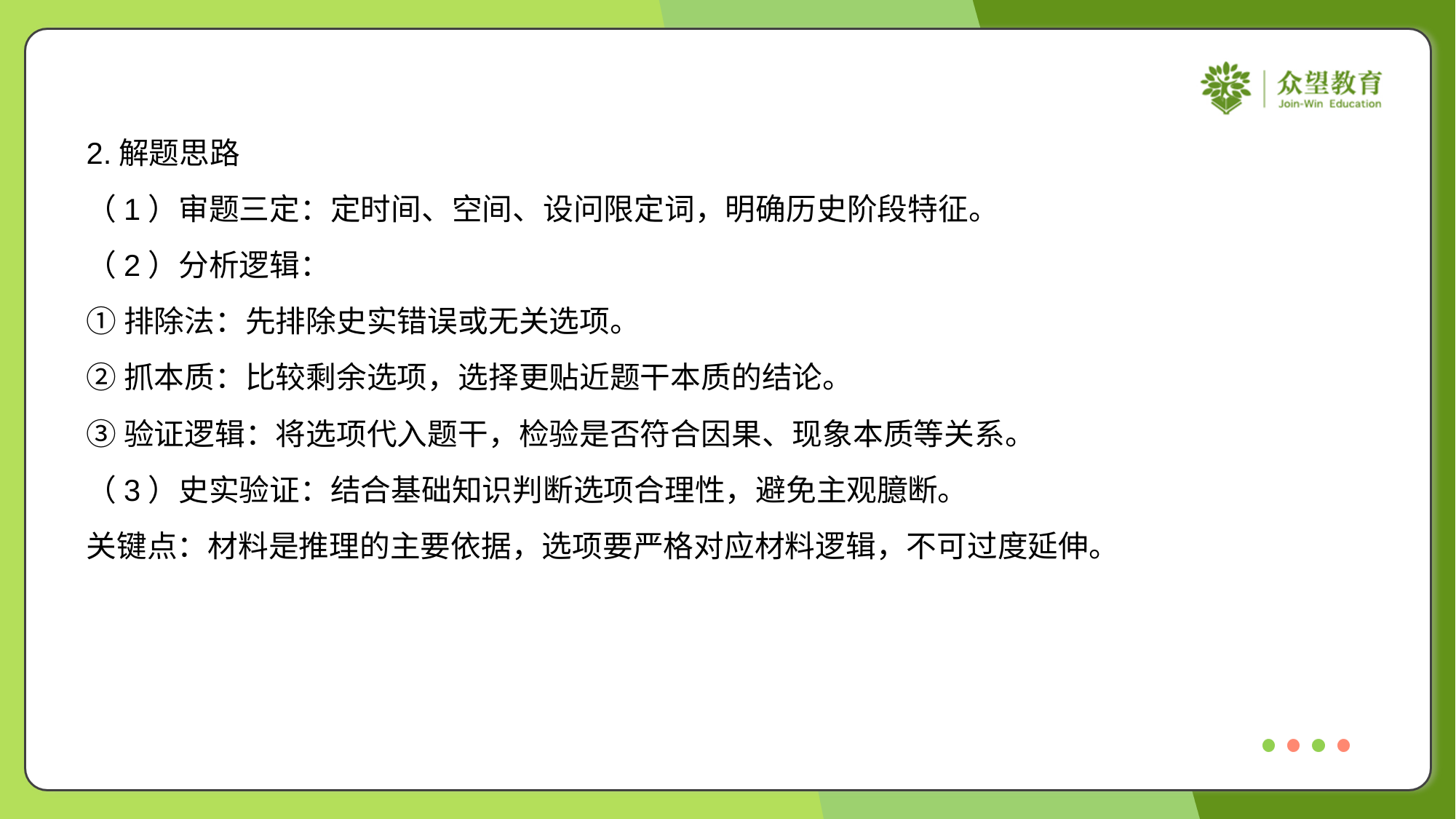

2.解题思路
（1）审题三定：定时间、空间、设问限定词，明确历史阶段特征。
（2）分析逻辑：
①排除法：先排除史实错误或无关选项。
②抓本质：比较剩余选项，选择更贴近题干本质的结论。
③验证逻辑：将选项代入题干，检验是否符合因果、现象本质等关系。
（3）史实验证：结合基础知识判断选项合理性，避免主观臆断。
关键点：材料是推理的主要依据，选项要严格对应材料逻辑，不可过度延伸。